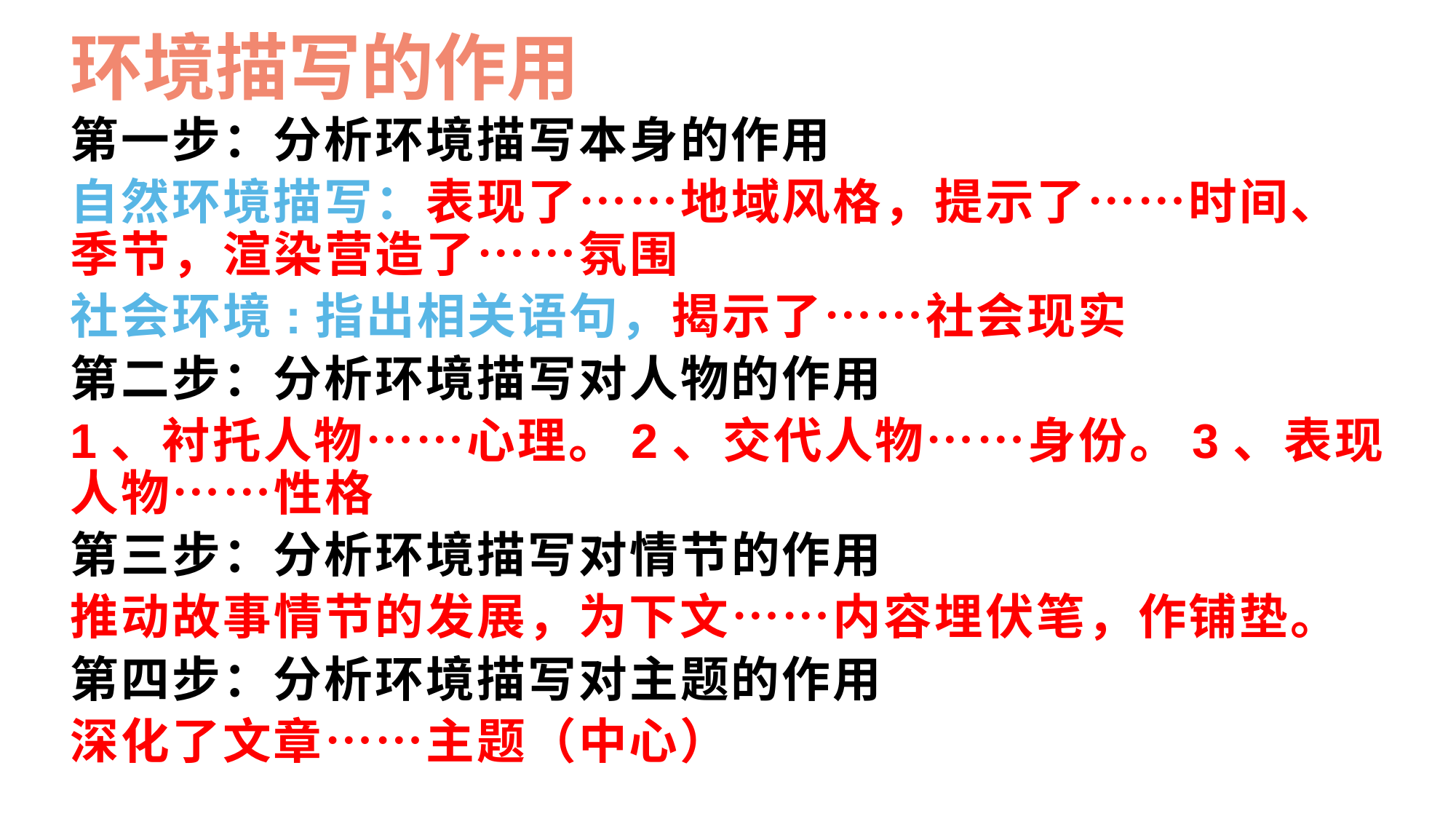

环境描写的作用
第一步：分析环境描写本身的作用
自然环境描写：表现了……地域风格，提示了……时间、季节，渲染营造了……氛围
社会环境:指出相关语句，揭示了……社会现实
第二步：分析环境描写对人物的作用
1、衬托人物……心理。2、交代人物……身份。3、表现人物……性格
第三步：分析环境描写对情节的作用
推动故事情节的发展，为下文……内容埋伏笔，作铺垫。
第四步：分析环境描写对主题的作用
深化了文章……主题（中心）